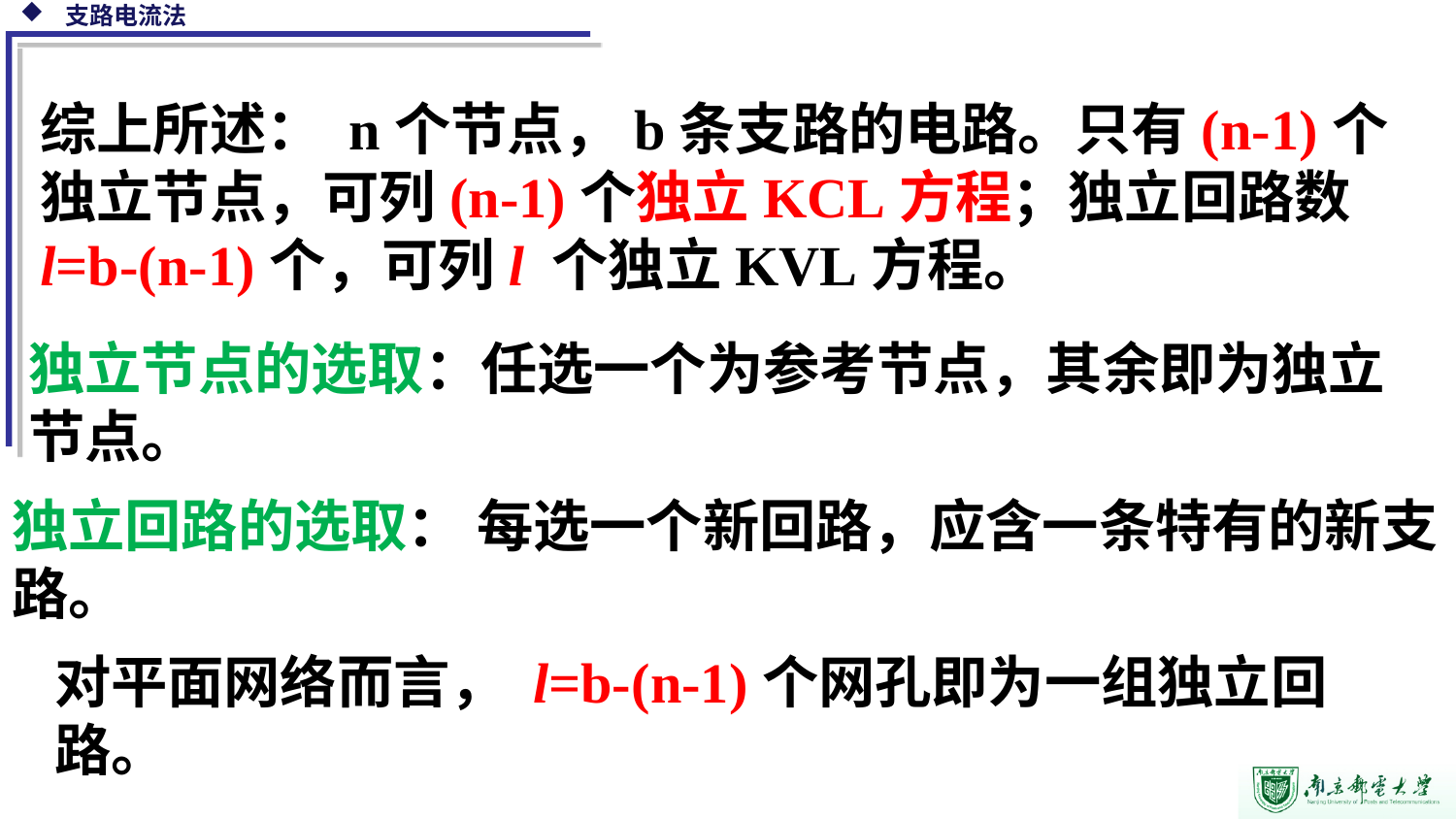

综上所述： n个节点，b条支路的电路。只有(n-1)个独立节点，可列(n-1)个独立KCL方程；独立回路数l=b-(n-1)个，可列l 个独立KVL方程。
独立节点的选取：任选一个为参考节点，其余即为独立节点。
独立回路的选取： 每选一个新回路，应含一条特有的新支路。
对平面网络而言， l=b-(n-1)个网孔即为一组独立回路。